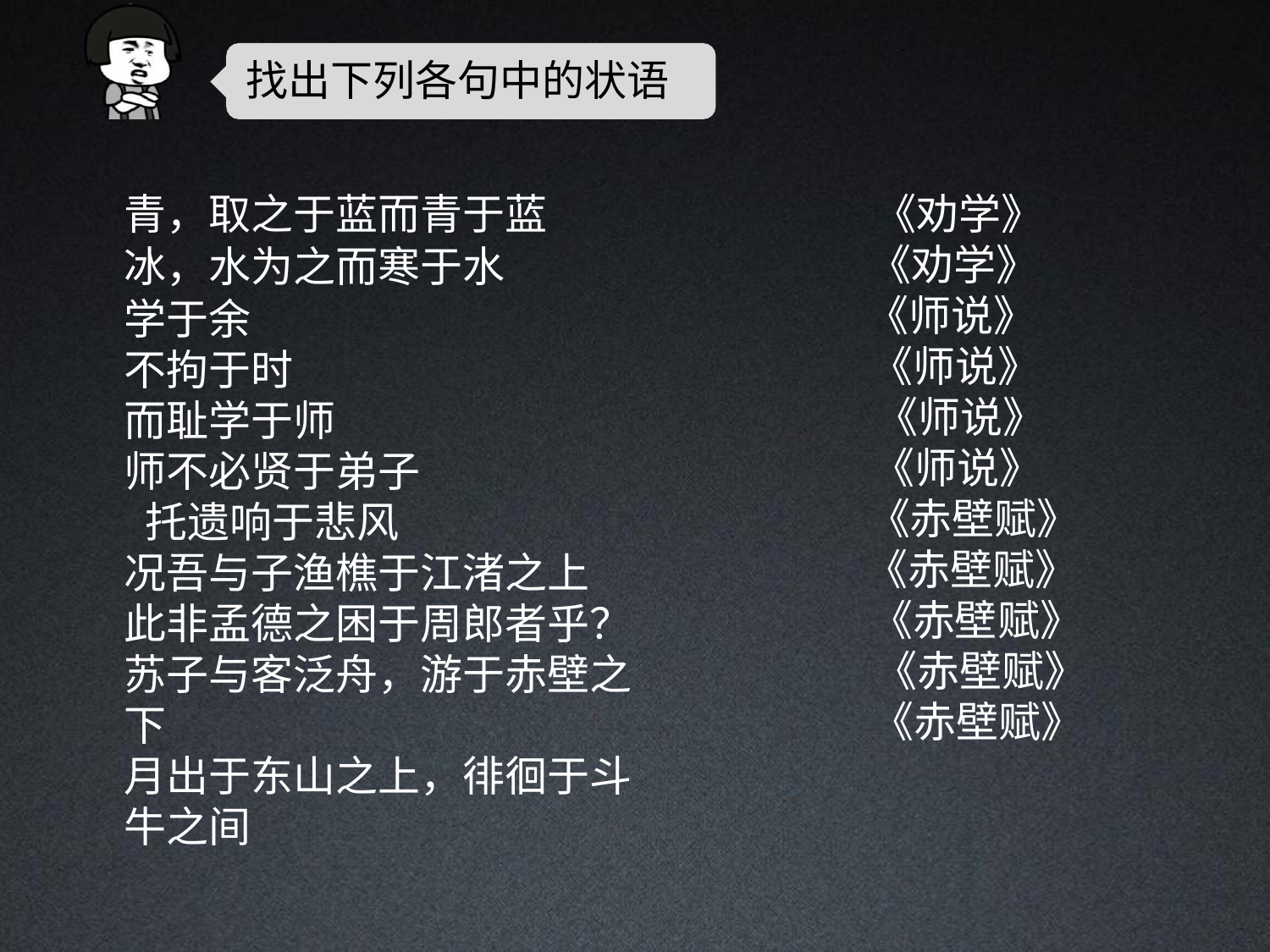

# 找出下列各句中的状语

青，取之于蓝而青于蓝
冰，水为之而寒于水
学于余
不拘于时
而耻学于师
师不必贤于弟子
 托遗响于悲风
况吾与子渔樵于江渚之上
此非孟德之困于周郎者乎？
苏子与客泛舟，游于赤壁之下
月出于东山之上，徘徊于斗牛之间
《劝学》
《劝学》
《师说》
《师说》
《师说》
《师说》
《赤壁赋》
《赤壁赋》
《赤壁赋》
《赤壁赋》
《赤壁赋》